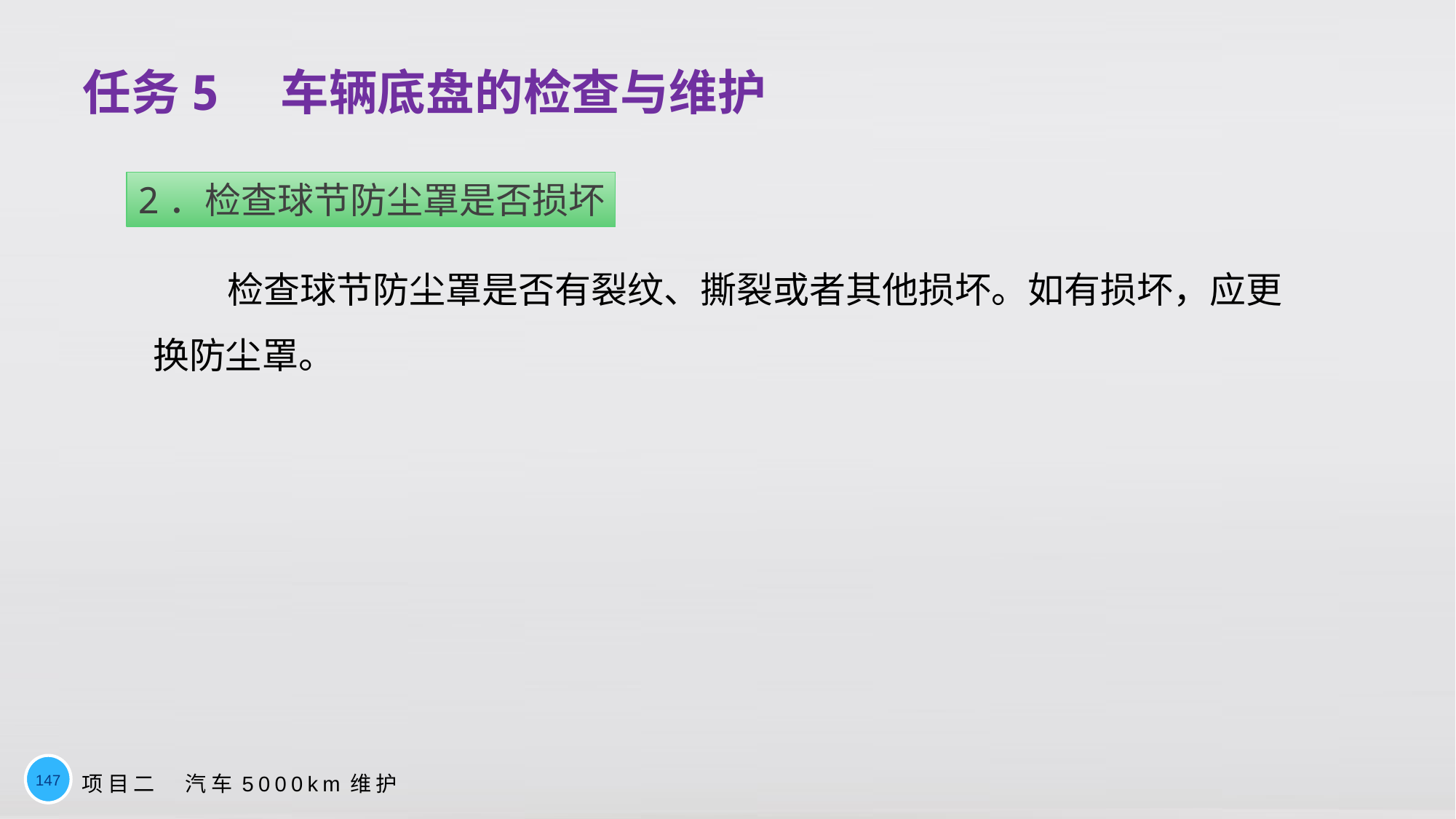

任务5　车辆底盘的检查与维护
2．检查球节防尘罩是否损坏
检查球节防尘罩是否有裂纹、撕裂或者其他损坏。如有损坏，应更换防尘罩。
147